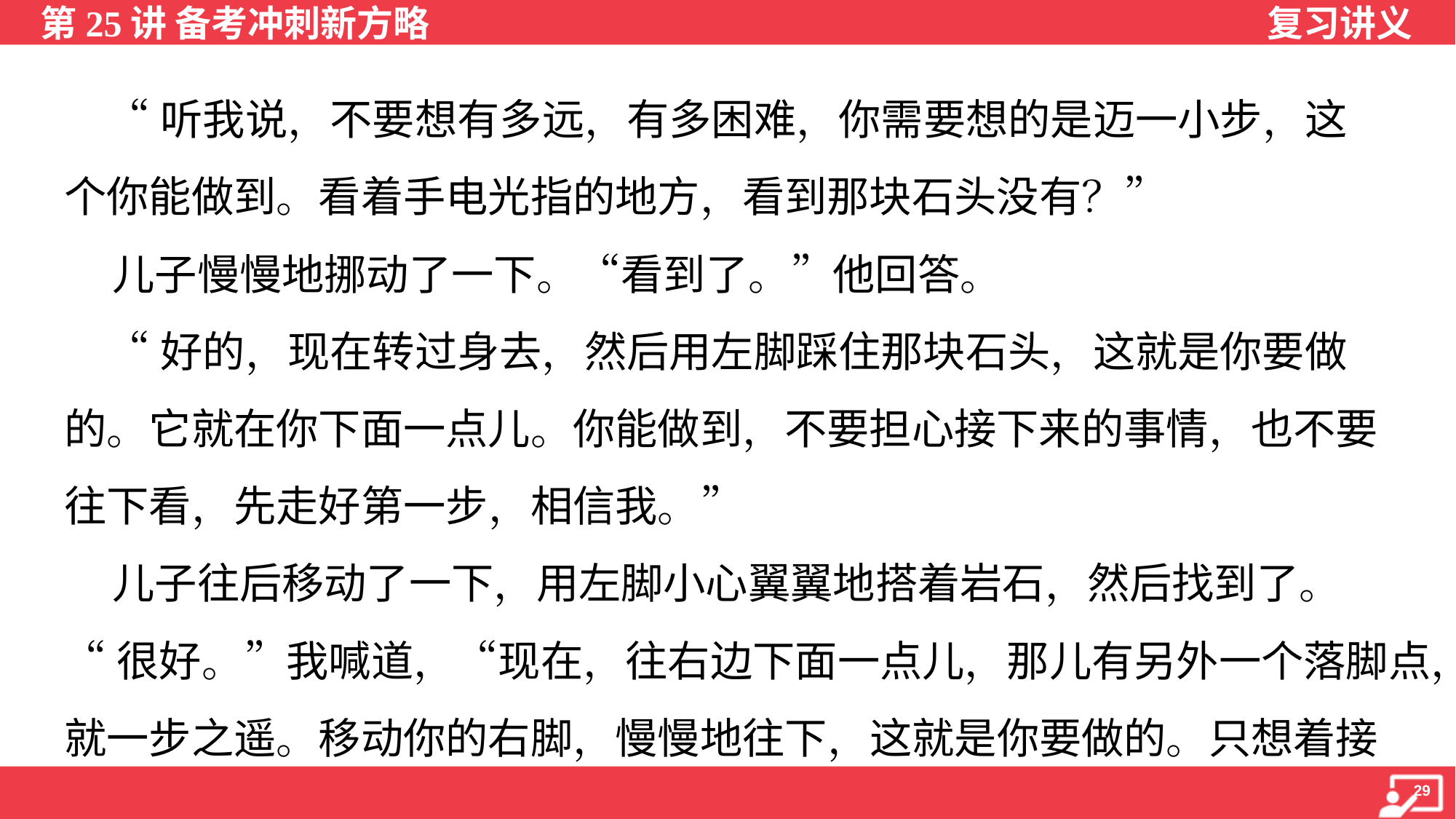

“听我说，不要想有多远，有多困难，你需要想的是迈一小步，这
个你能做到。看着手电光指的地方，看到那块石头没有？”
    儿子慢慢地挪动了一下。“看到了。”他回答。
    “好的，现在转过身去，然后用左脚踩住那块石头，这就是你要做
的。它就在你下面一点儿。你能做到，不要担心接下来的事情，也不要
往下看，先走好第一步，相信我。”
    儿子往后移动了一下，用左脚小心翼翼地搭着岩石，然后找到了。
“很好。”我喊道，“现在，往右边下面一点儿，那儿有另外一个落脚点，
就一步之遥。移动你的右脚，慢慢地往下，这就是你要做的。只想着接